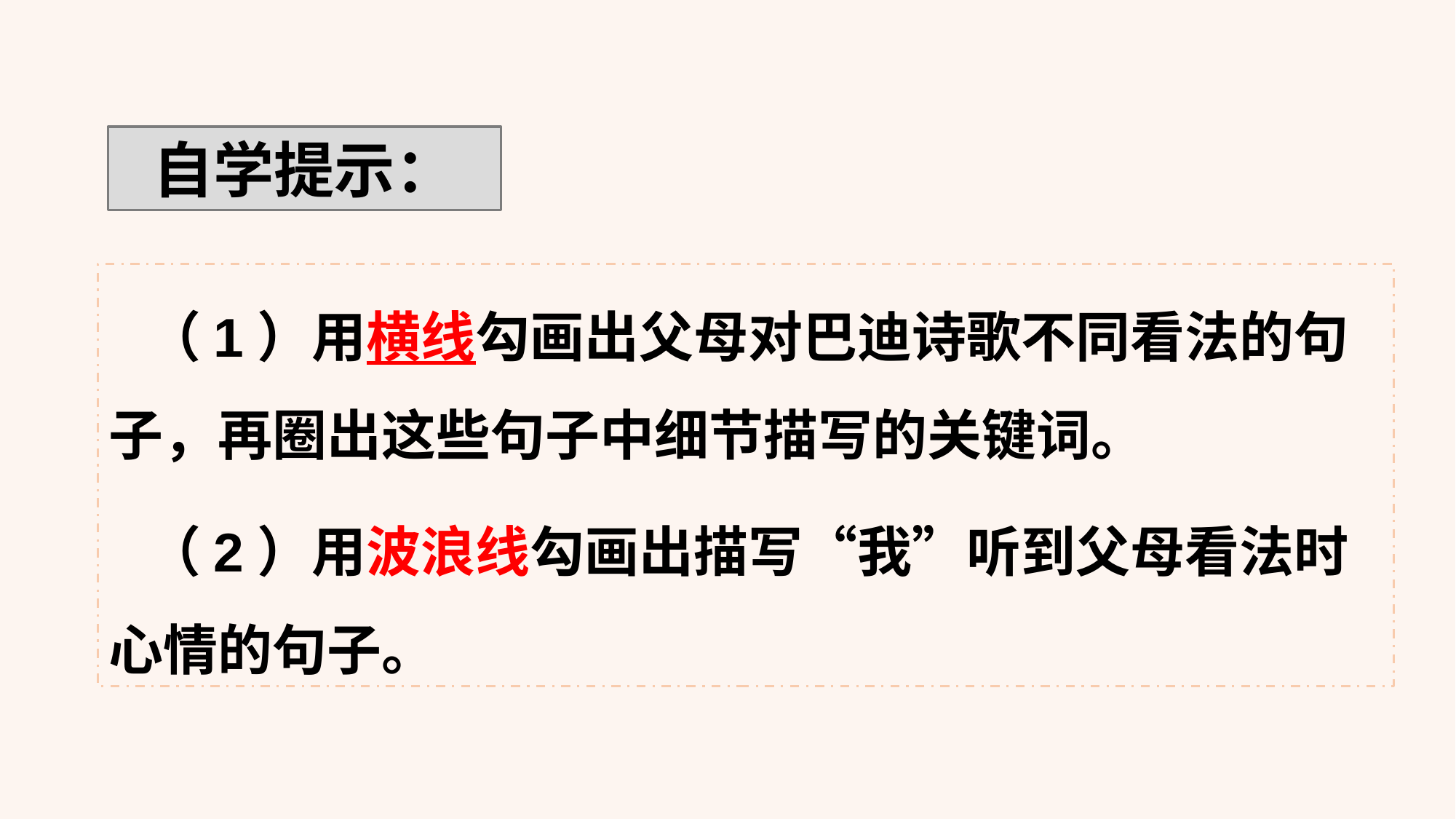

自学提示：
  （1）用横线勾画出父母对巴迪诗歌不同看法的句子，再圈出这些句子中细节描写的关键词。
  （2）用波浪线勾画出描写“我”听到父母看法时心情的句子。